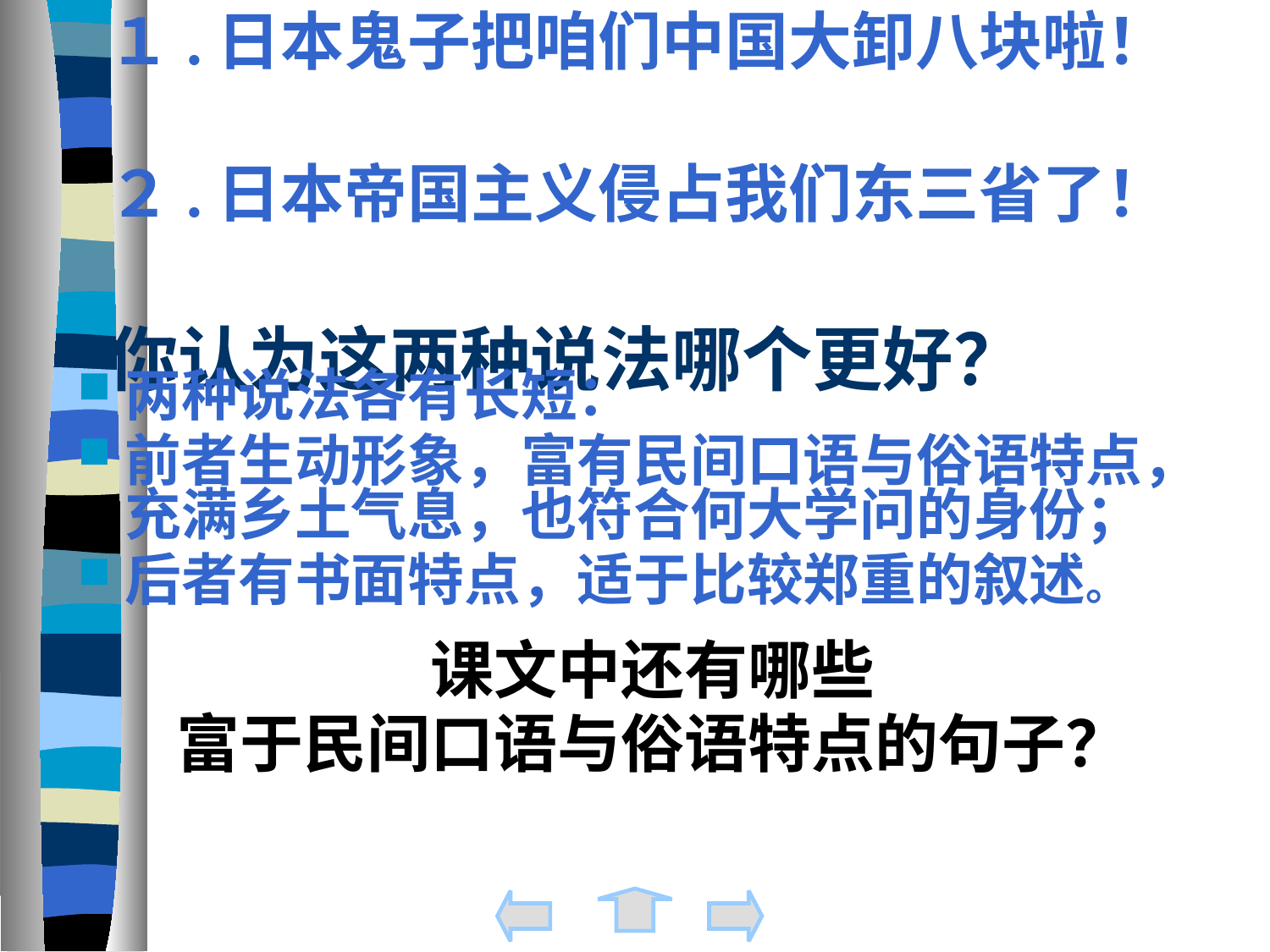

# １.日本鬼子把咱们中国大卸八块啦！ ２.日本帝国主义侵占我们东三省了！ 你认为这两种说法哪个更好？
两种说法各有长短：
前者生动形象，富有民间口语与俗语特点，充满乡土气息，也符合何大学问的身份；
后者有书面特点，适于比较郑重的叙述。

课文中还有哪些
富于民间口语与俗语特点的句子？